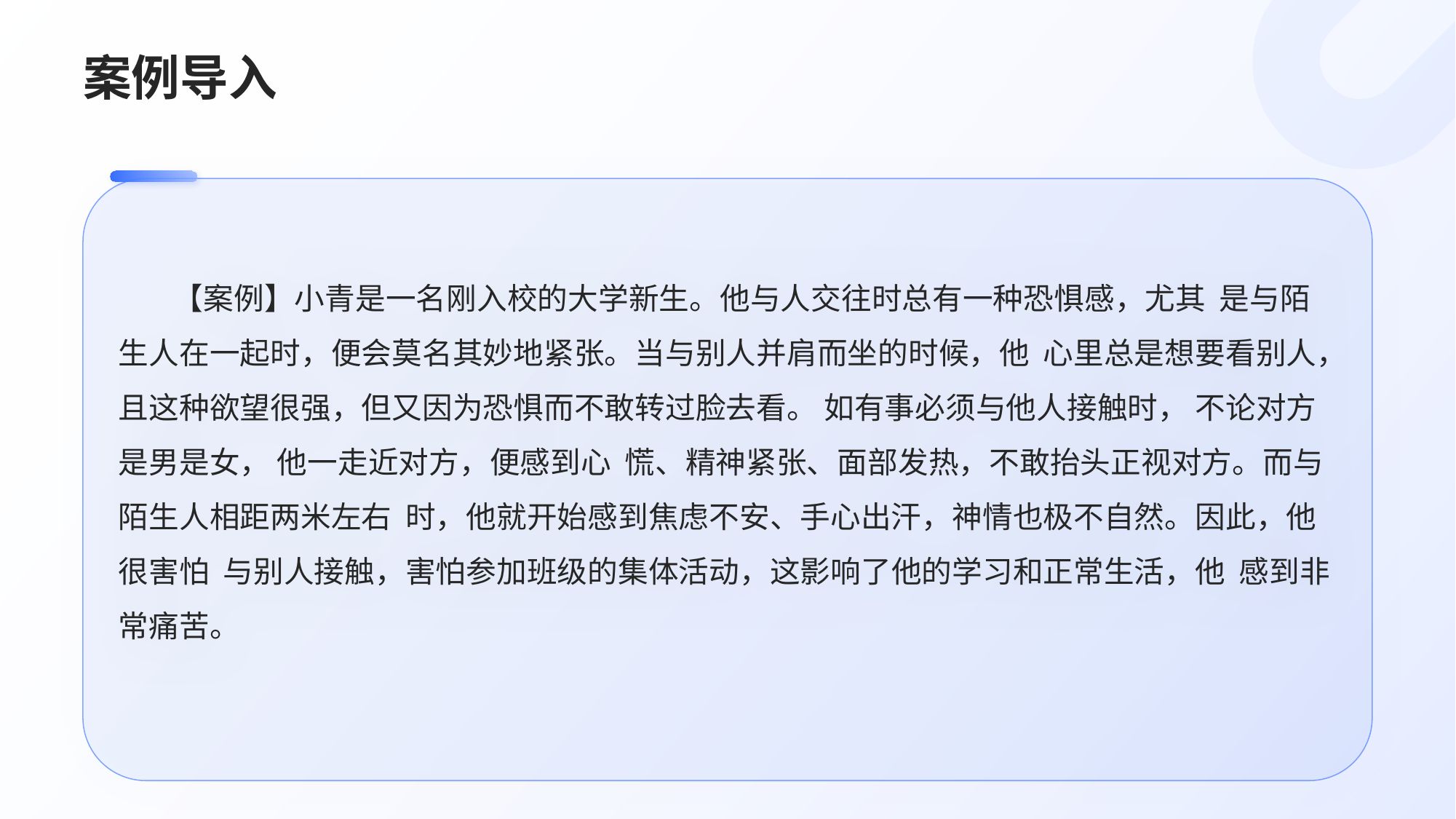

# 案例导入

【案例】小青是一名刚入校的大学新生。他与人交往时总有一种恐惧感，尤其  是与陌生人在一起时，便会莫名其妙地紧张。当与别人并肩而坐的时候，他  心里总是想要看别人，且这种欲望很强，但又因为恐惧而不敢转过脸去看。 如有事必须与他人接触时， 不论对方是男是女， 他一走近对方，便感到心  慌、精神紧张、面部发热，不敢抬头正视对方。而与陌生人相距两米左右  时，他就开始感到焦虑不安、手心出汗，神情也极不自然。因此，他很害怕  与别人接触，害怕参加班级的集体活动，这影响了他的学习和正常生活，他  感到非常痛苦。